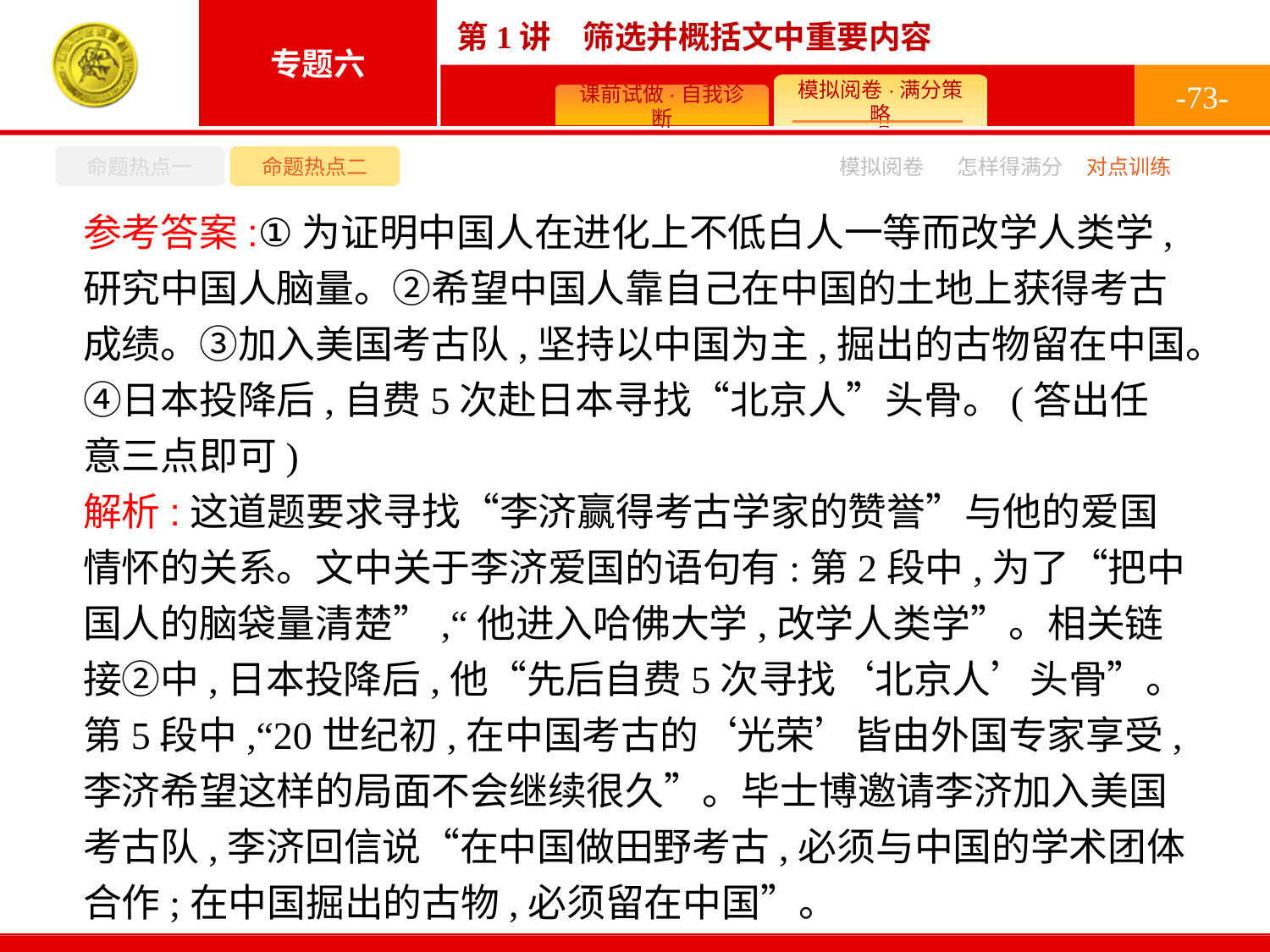

-73-
命题热点一
命题热点二
怎样得满分
模拟阅卷
对点训练
参考答案:①为证明中国人在进化上不低白人一等而改学人类学,研究中国人脑量。②希望中国人靠自己在中国的土地上获得考古成绩。③加入美国考古队,坚持以中国为主,掘出的古物留在中国。④日本投降后,自费5次赴日本寻找“北京人”头骨。(答出任意三点即可)
解析:这道题要求寻找“李济赢得考古学家的赞誉”与他的爱国情怀的关系。文中关于李济爱国的语句有:第2段中,为了“把中国人的脑袋量清楚”,“他进入哈佛大学,改学人类学”。相关链接②中,日本投降后,他“先后自费5次寻找‘北京人’头骨”。第5段中,“20世纪初,在中国考古的‘光荣’皆由外国专家享受,李济希望这样的局面不会继续很久”。毕士博邀请李济加入美国考古队,李济回信说“在中国做田野考古,必须与中国的学术团体合作;在中国掘出的古物,必须留在中国”。